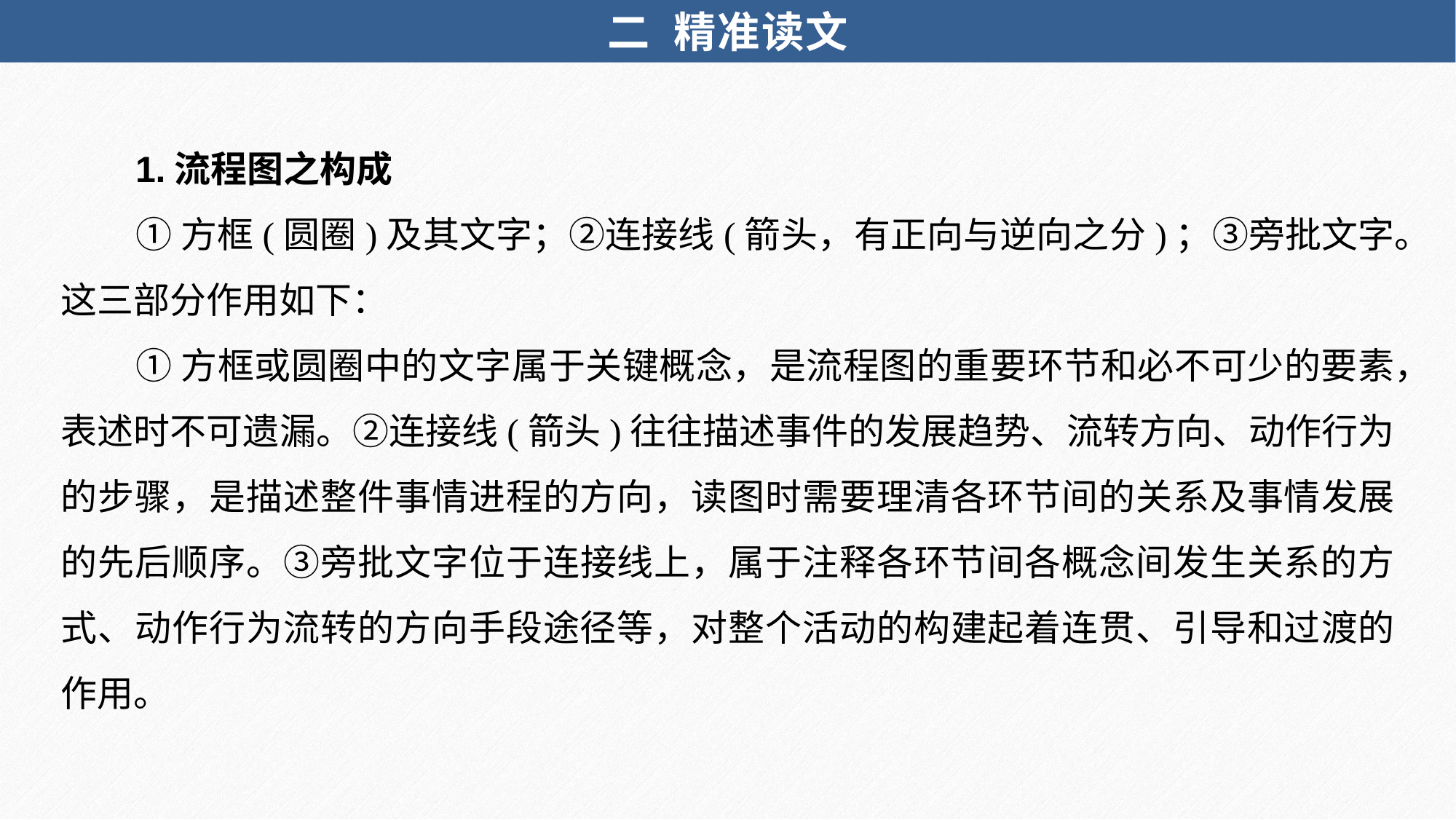

二  精准读文
1.流程图之构成
①方框(圆圈)及其文字；②连接线(箭头，有正向与逆向之分)；③旁批文字。这三部分作用如下：
①方框或圆圈中的文字属于关键概念，是流程图的重要环节和必不可少的要素，表述时不可遗漏。②连接线(箭头)往往描述事件的发展趋势、流转方向、动作行为的步骤，是描述整件事情进程的方向，读图时需要理清各环节间的关系及事情发展的先后顺序。③旁批文字位于连接线上，属于注释各环节间各概念间发生关系的方式、动作行为流转的方向手段途径等，对整个活动的构建起着连贯、引导和过渡的作用。